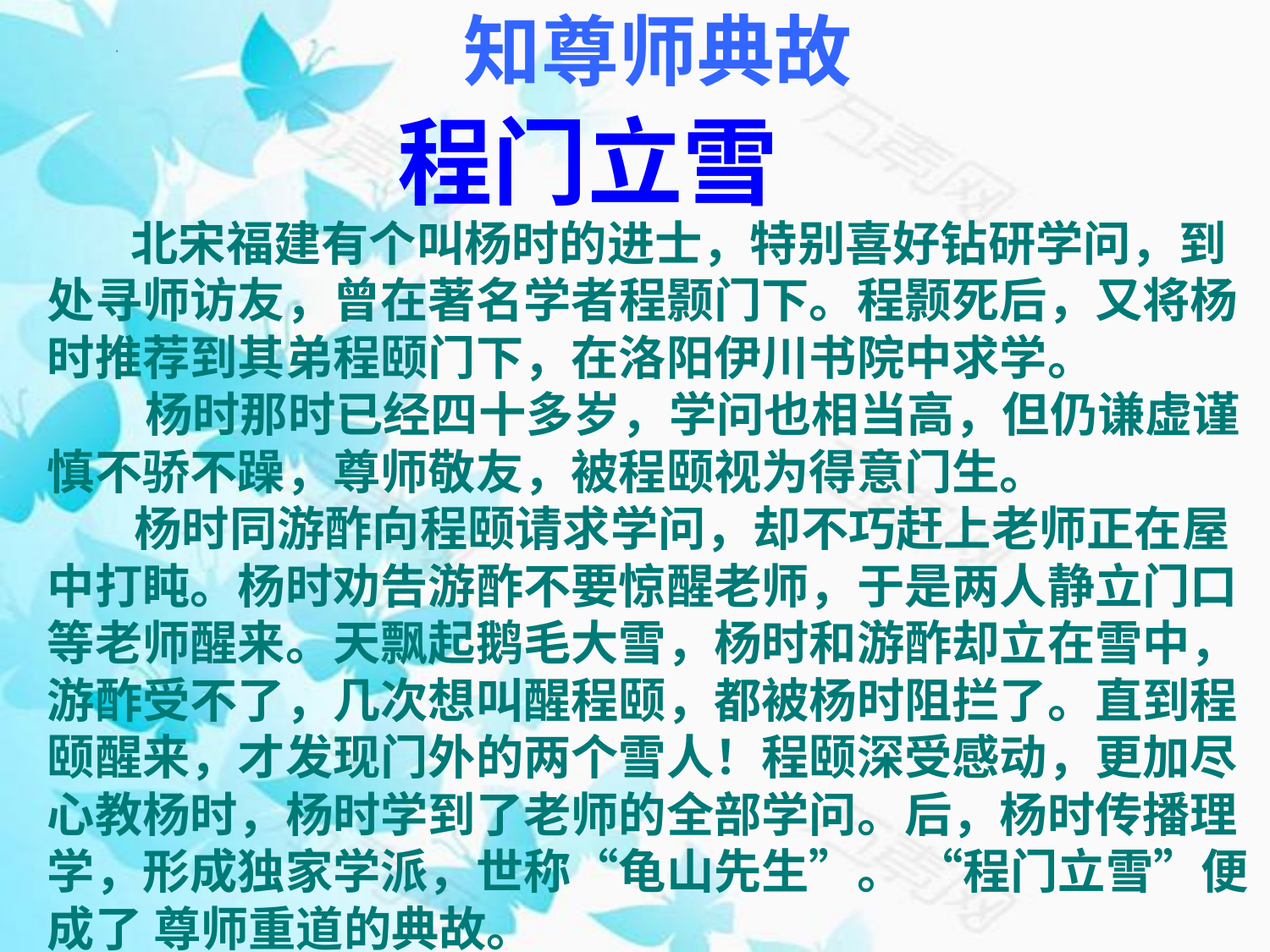

# 知尊师典故
程门立雪
       北宋福建有个叫杨时的进士，特别喜好钻研学问，到处寻师访友，曾在著名学者程颢门下。程颢死后，又将杨时推荐到其弟程颐门下，在洛阳伊川书院中求学。
        杨时那时已经四十多岁，学问也相当高，但仍谦虚谨慎不骄不躁，尊师敬友，被程颐视为得意门生。
       杨时同游酢向程颐请求学问，却不巧赶上老师正在屋中打盹。杨时劝告游酢不要惊醒老师，于是两人静立门口等老师醒来。天飘起鹅毛大雪，杨时和游酢却立在雪中，游酢受不了，几次想叫醒程颐，都被杨时阻拦了。直到程颐醒来，才发现门外的两个雪人！程颐深受感动，更加尽心教杨时，杨时学到了老师的全部学问。后，杨时传播理学，形成独家学派，世称“龟山先生”。 “程门立雪”便成了 尊师重道的典故。